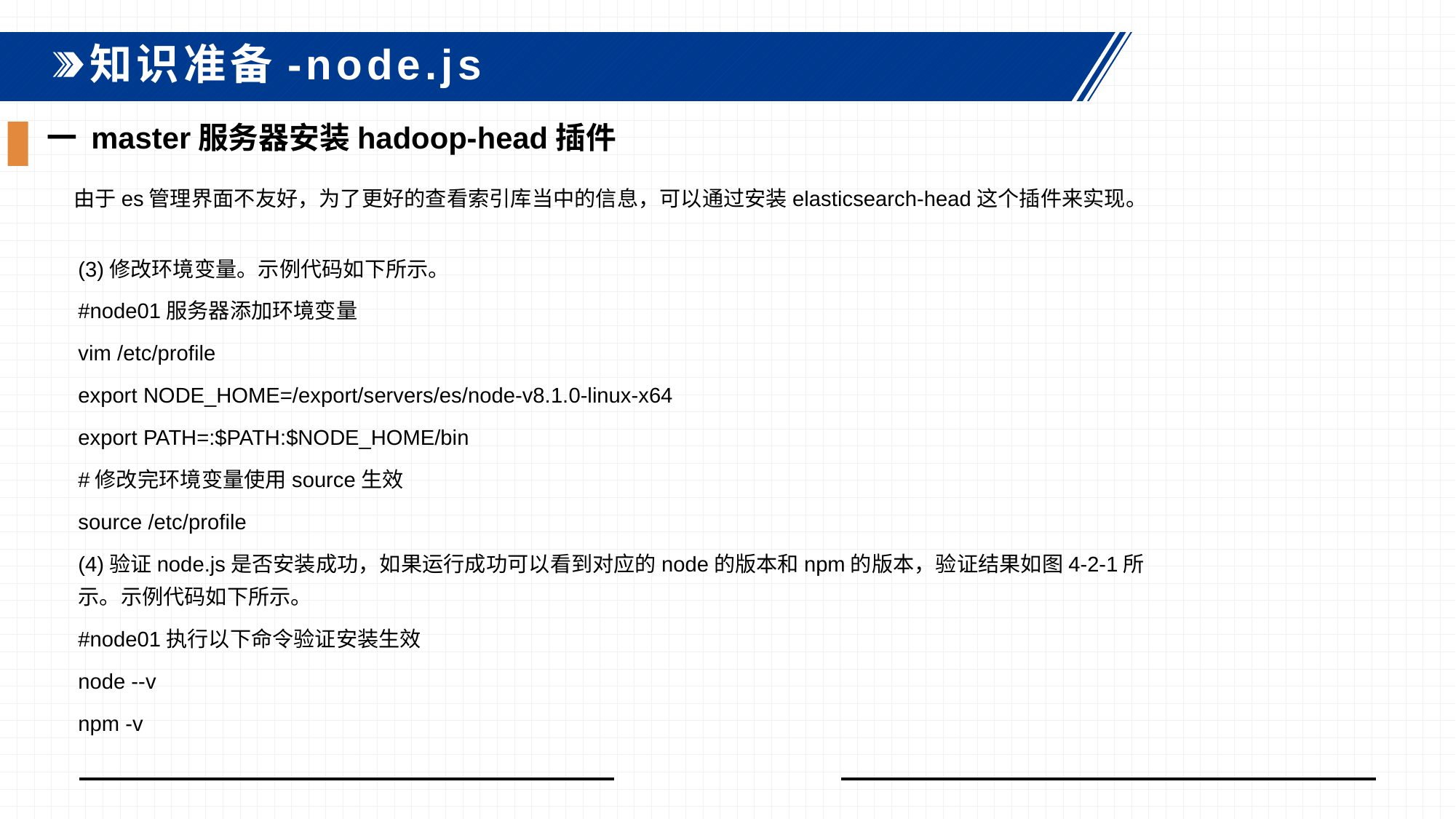

知识准备-node.js
一 master服务器安装hadoop-head插件
由于es管理界面不友好，为了更好的查看索引库当中的信息，可以通过安装elasticsearch-head这个插件来实现。
(3)修改环境变量。示例代码如下所示。
#node01服务器添加环境变量
vim /etc/profile
export NODE_HOME=/export/servers/es/node-v8.1.0-linux-x64
export PATH=:$PATH:$NODE_HOME/bin
#修改完环境变量使用source生效
source /etc/profile
(4)验证node.js是否安装成功，如果运行成功可以看到对应的node的版本和npm的版本，验证结果如图4-2-1所示。示例代码如下所示。
#node01执行以下命令验证安装生效
node --v
npm -v